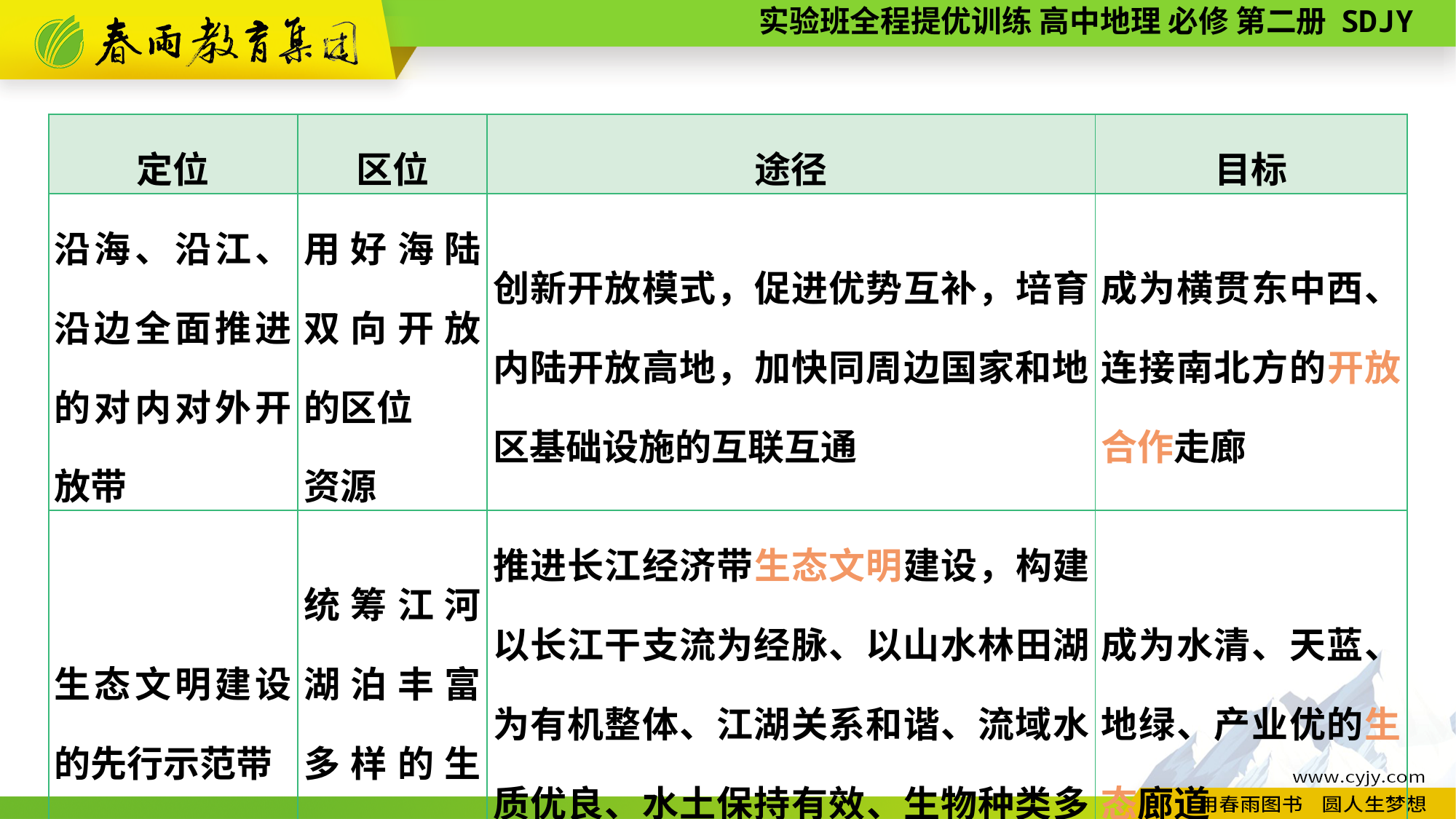

| 定位 | 区位 | 途径 | 目标 |
| --- | --- | --- | --- |
| 沿海、沿江、沿边全面推进的对内对外开放带 | 用好海陆双向开放的区位 资源 | 创新开放模式，促进优势互补，培育内陆开放高地，加快同周边国家和地区基础设施的互联互通 | 成为横贯东中西、连接南北方的开放合作走廊 |
| 生态文明建设的先行示范带 | 统筹江河湖泊丰富多样的生态要素 | 推进长江经济带生态文明建设，构建以长江干支流为经脉、以山水林田湖为有机整体、江湖关系和谐、流域水质优良、水土保持有效、生物种类多样的生态安全格局 | 成为水清、天蓝、地绿、产业优的生态廊道 |